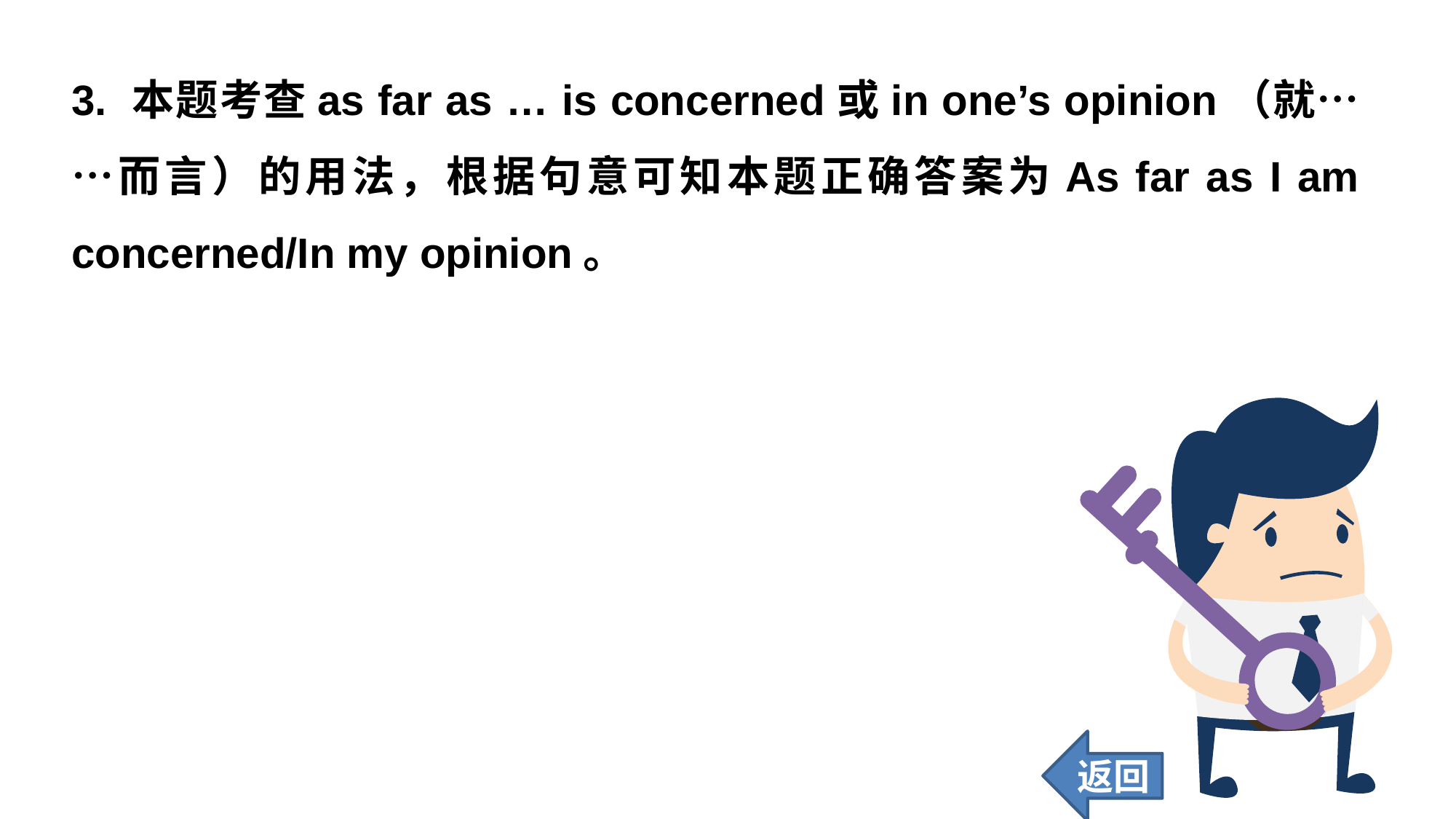

3. 本题考查as far as … is concerned或in one’s opinion（就……而言）的用法，根据句意可知本题正确答案为As far as I am concerned/In my opinion。

返回
126